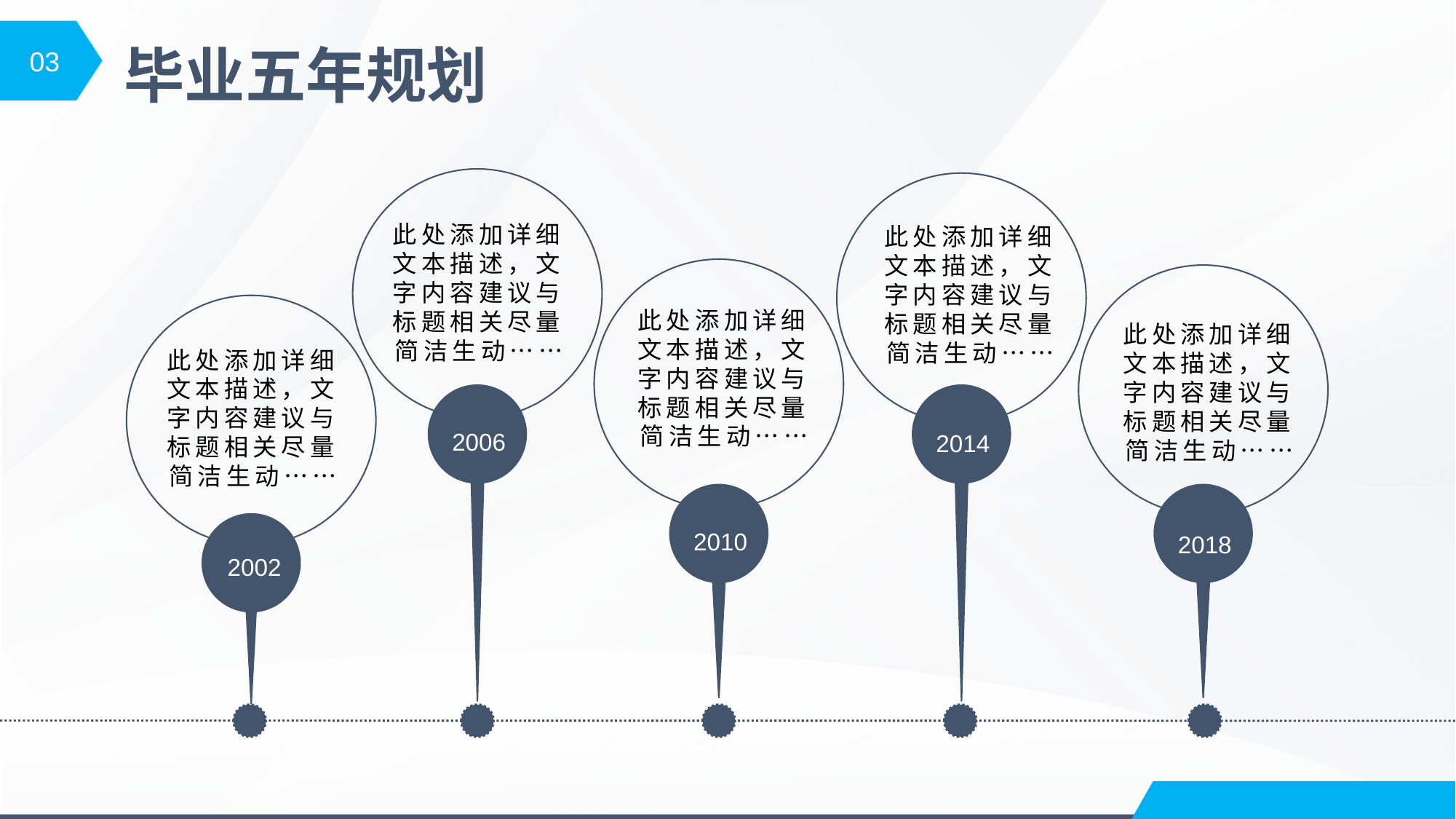

03
毕业五年规划

2006
2014

2010
2018
2002

此处添加详细文本描述，文字内容建议与标题相关尽量简洁生动……
此处添加详细文本描述，文字内容建议与标题相关尽量简洁生动……
此处添加详细文本描述，文字内容建议与标题相关尽量简洁生动……
此处添加详细文本描述，文字内容建议与标题相关尽量简洁生动……
此处添加详细文本描述，文字内容建议与标题相关尽量简洁生动……